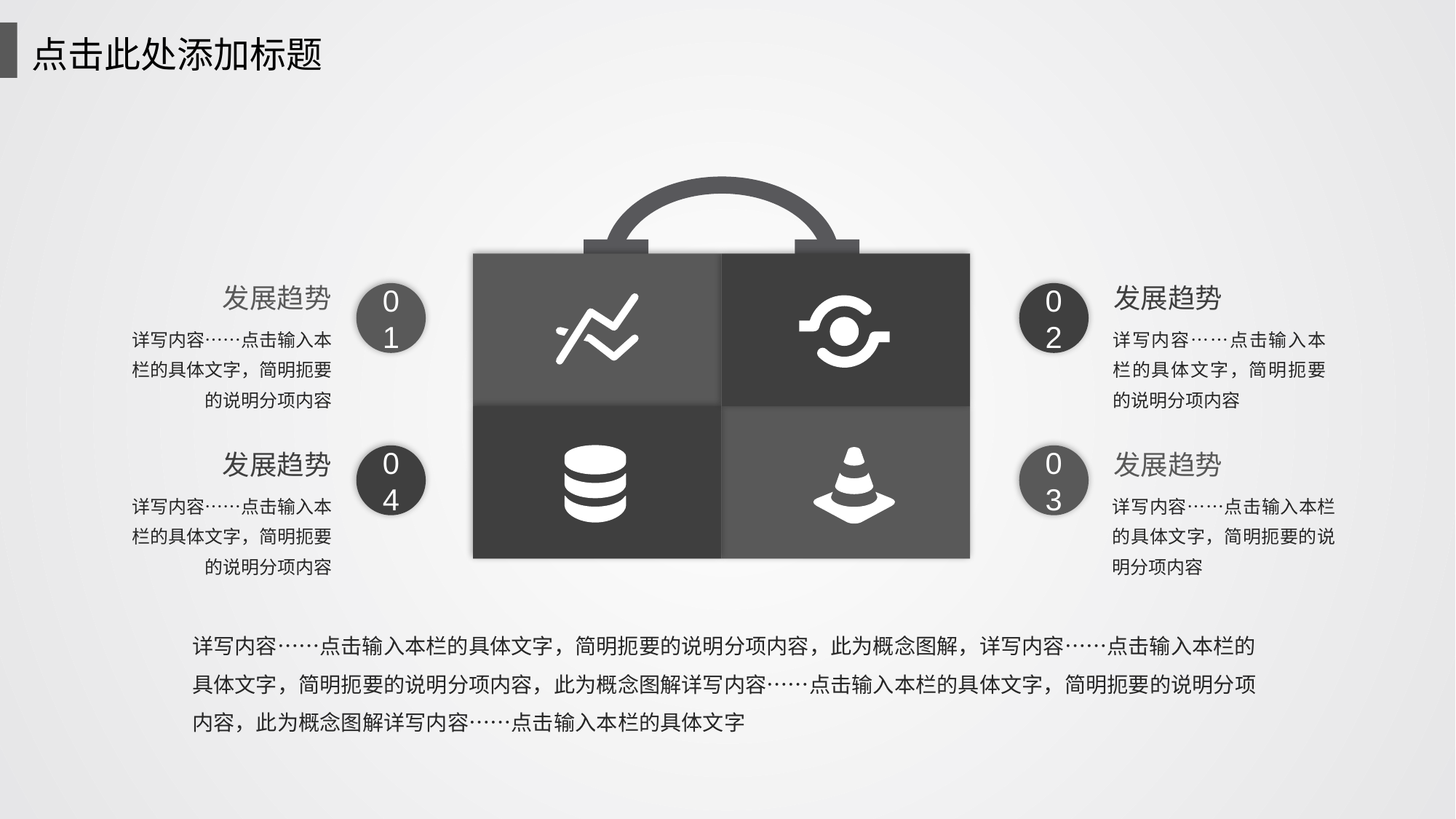

点击此处添加标题

发展趋势
详写内容……点击输入本栏的具体文字，简明扼要的说明分项内容
发展趋势
详写内容……点击输入本栏的具体文字，简明扼要的说明分项内容
发展趋势
详写内容……点击输入本栏的具体文字，简明扼要的说明分项内容
发展趋势
详写内容……点击输入本栏的具体文字，简明扼要的说明分项内容
01
02
04
03
详写内容……点击输入本栏的具体文字，简明扼要的说明分项内容，此为概念图解，详写内容……点击输入本栏的具体文字，简明扼要的说明分项内容，此为概念图解详写内容……点击输入本栏的具体文字，简明扼要的说明分项内容，此为概念图解详写内容……点击输入本栏的具体文字